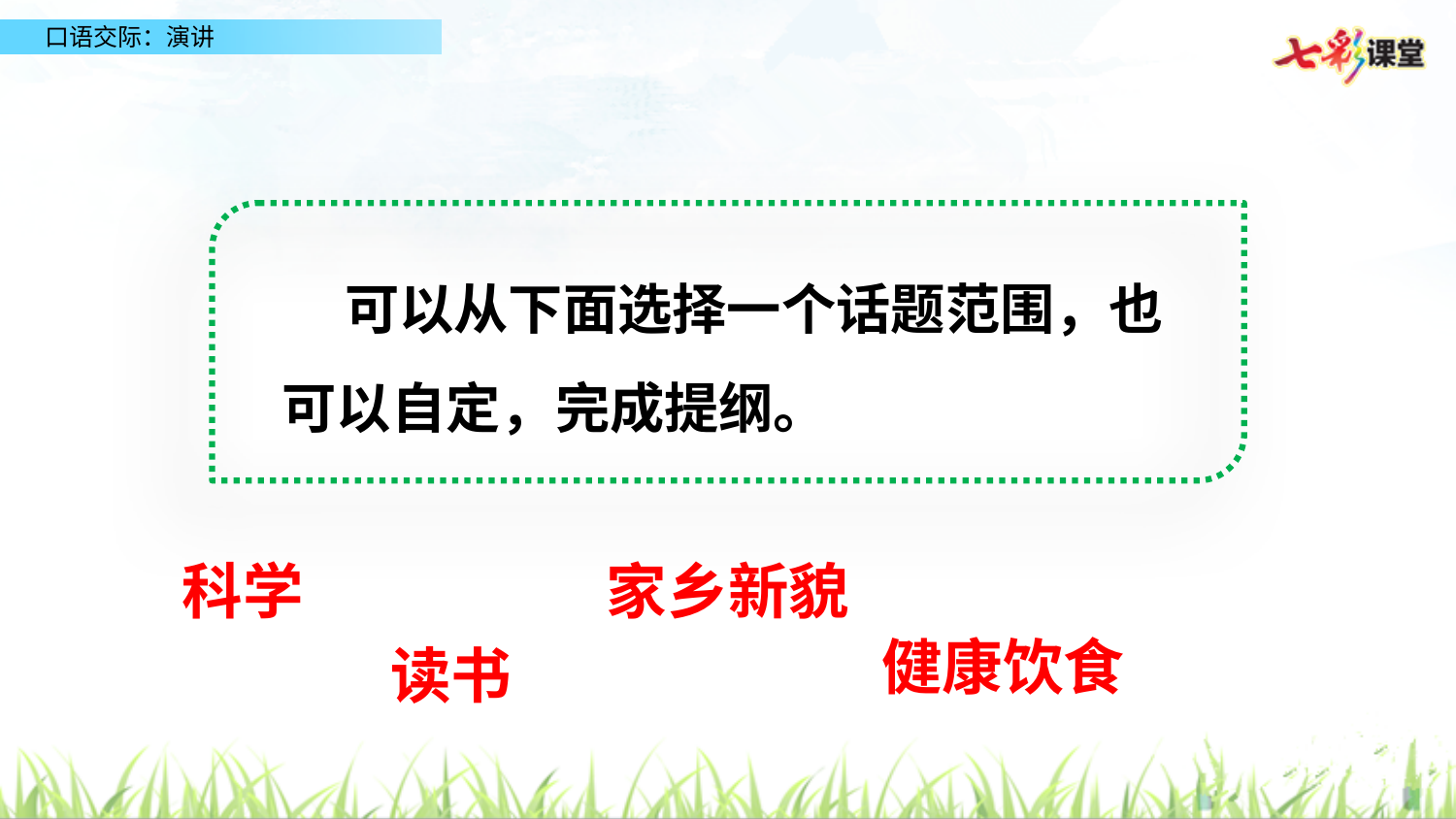

可以从下面选择一个话题范围，也可以自定，完成提纲。
科学
家乡新貌
健康饮食
读书